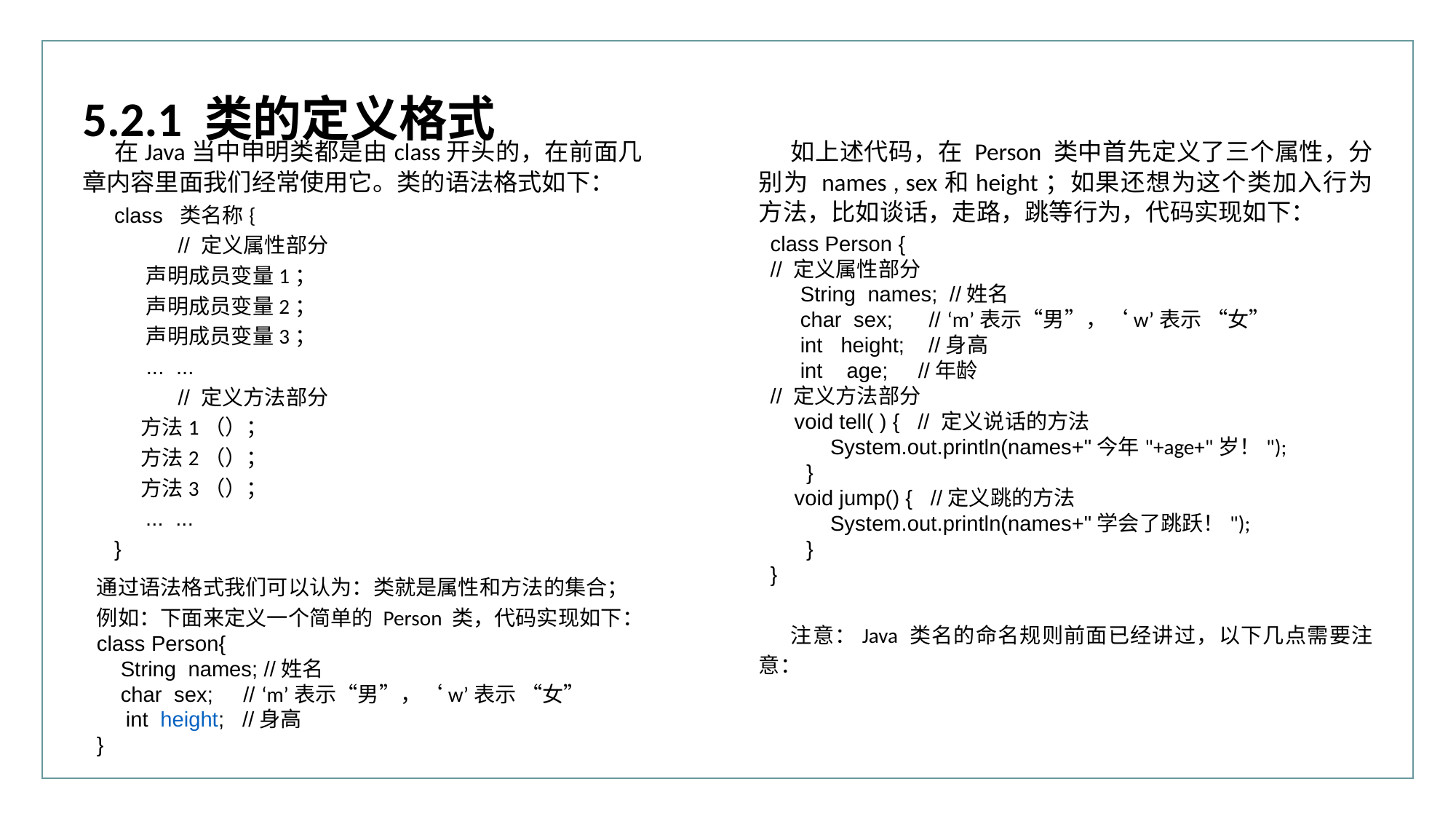

行业PPT模板http://www.XX.com/hangye/
5.2.1 类的定义格式

如上述代码，在 Person 类中首先定义了三个属性，分别为 names , sex和height；如果还想为这个类加入行为方法，比如谈话，走路，跳等行为，代码实现如下：
在Java当中申明类都是由class开头的，在前面几章内容里面我们经常使用它。类的语法格式如下：
class  类名称{
// 定义属性部分
声明成员变量1；
声明成员变量2；
声明成员变量3；
...  ...
// 定义方法部分
        方法1（）；
        方法2（）；
        方法3（）；
        ...  ...
}
class Person {
// 定义属性部分
     String  names;  //姓名
     char  sex;      // ‘m’表示“男”，‘w’表示 “女”
     int   height;    //身高
     int    age;     //年龄
// 定义方法部分
    void tell( ) {   // 定义说话的方法
          System.out.println(names+"今年"+age+"岁！");
      }
    void jump() {   //定义跳的方法
          System.out.println(names+"学会了跳跃！");
      }
}
通过语法格式我们可以认为：类就是属性和方法的集合；
例如：下面来定义一个简单的 Person 类，代码实现如下：
class Person{
    String  names; //姓名
    char  sex;     // ‘m’表示“男”，‘w’表示 “女”
     int  height;   //身高
}
注意：Java 类名的命名规则前面已经讲过，以下几点需要注意：